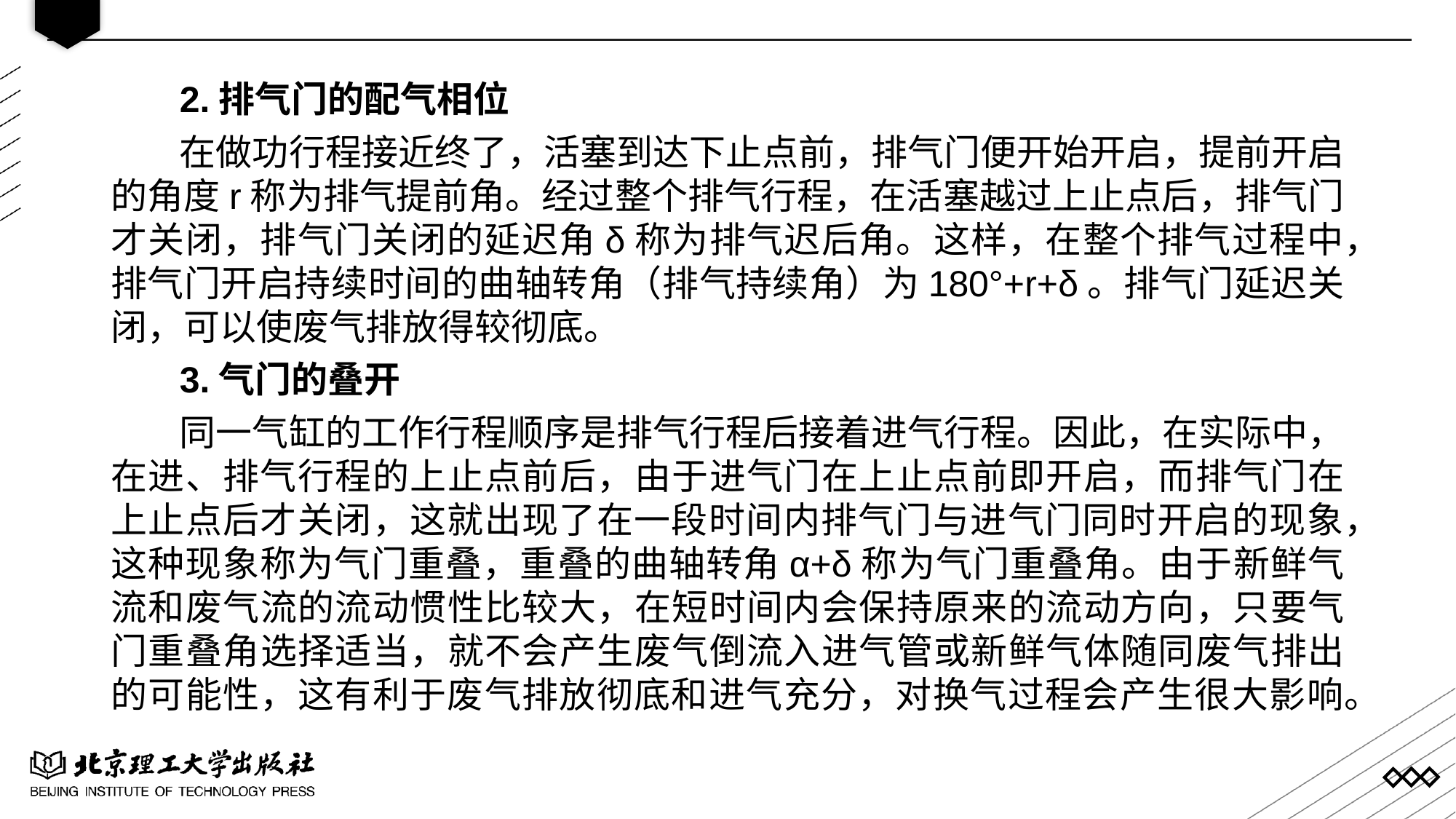

2.排气门的配气相位
在做功行程接近终了，活塞到达下止点前，排气门便开始开启，提前开启的角度r称为排气提前角。经过整个排气行程，在活塞越过上止点后，排气门才关闭，排气门关闭的延迟角δ称为排气迟后角。这样，在整个排气过程中，排气门开启持续时间的曲轴转角（排气持续角）为180°+r+δ。排气门延迟关闭，可以使废气排放得较彻底。
3.气门的叠开
同一气缸的工作行程顺序是排气行程后接着进气行程。因此，在实际中，在进、排气行程的上止点前后，由于进气门在上止点前即开启，而排气门在上止点后才关闭，这就出现了在一段时间内排气门与进气门同时开启的现象，这种现象称为气门重叠，重叠的曲轴转角α+δ称为气门重叠角。由于新鲜气流和废气流的流动惯性比较大，在短时间内会保持原来的流动方向，只要气门重叠角选择适当，就不会产生废气倒流入进气管或新鲜气体随同废气排出的可能性，这有利于废气排放彻底和进气充分，对换气过程会产生很大影响。